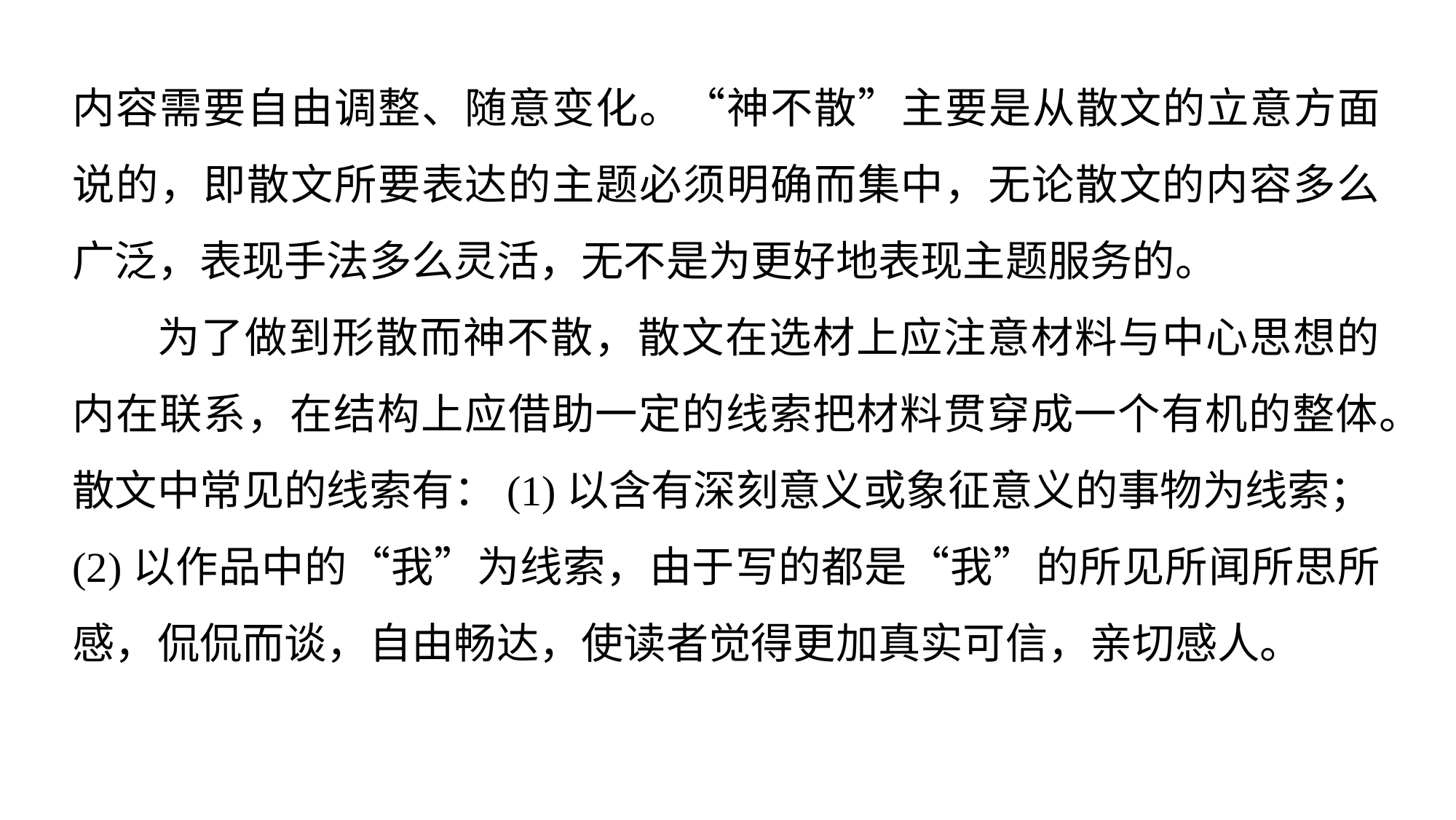

内容需要自由调整、随意变化。“神不散”主要是从散文的立意方面说的，即散文所要表达的主题必须明确而集中，无论散文的内容多么广泛，表现手法多么灵活，无不是为更好地表现主题服务的。
为了做到形散而神不散，散文在选材上应注意材料与中心思想的内在联系，在结构上应借助一定的线索把材料贯穿成一个有机的整体。散文中常见的线索有：(1)以含有深刻意义或象征意义的事物为线索；(2)以作品中的“我”为线索，由于写的都是“我”的所见所闻所思所感，侃侃而谈，自由畅达，使读者觉得更加真实可信，亲切感人。